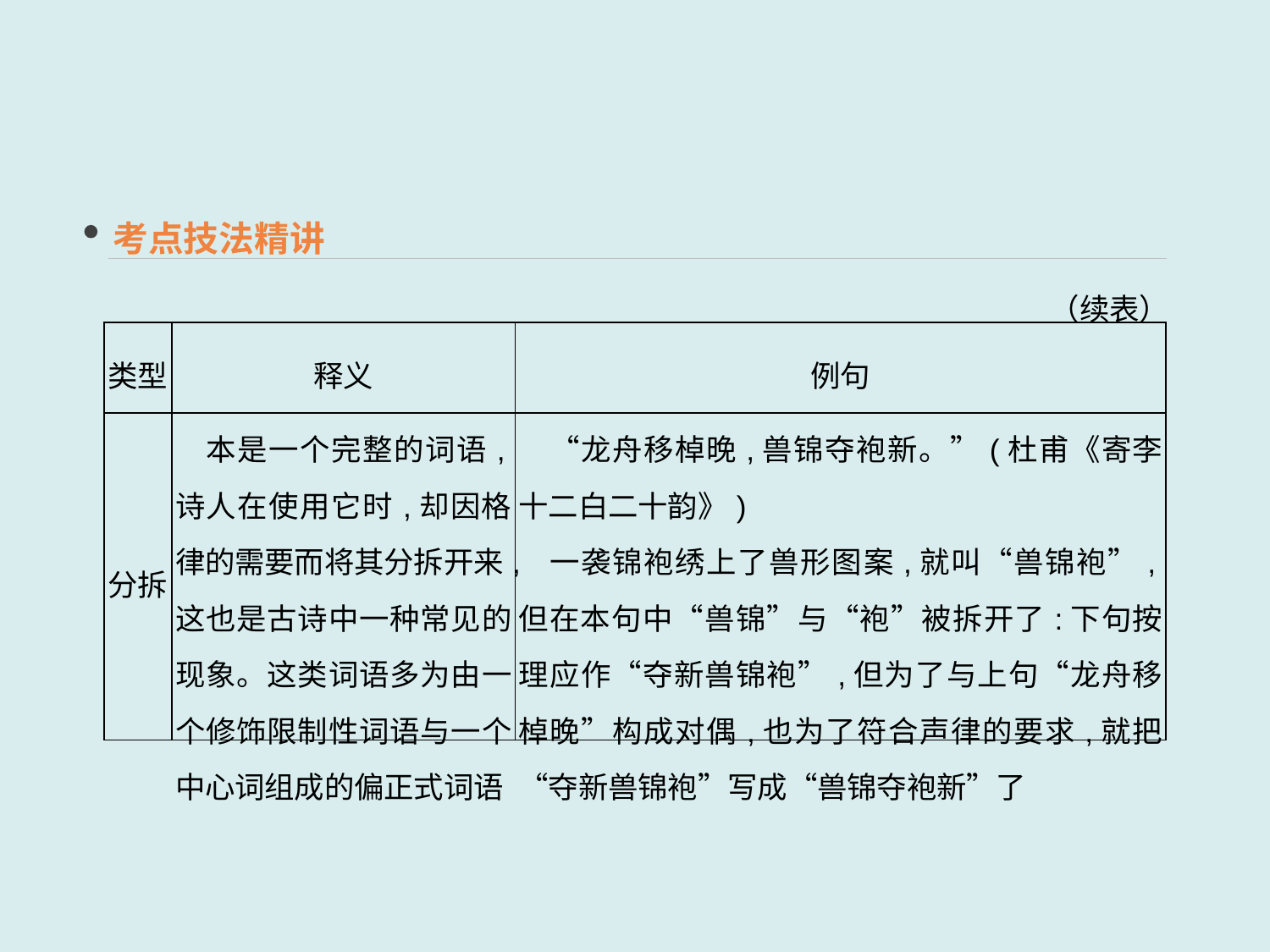

考点技法精讲

（续表）
| 类型 | 释义 | 例句 |
| --- | --- | --- |
| 分拆 | 本是一个完整的词语,诗人在使用它时,却因格律的需要而将其分拆开来,这也是古诗中一种常见的现象。这类词语多为由一个修饰限制性词语与一个中心词组成的偏正式词语 | “龙舟移棹晚,兽锦夺袍新。”(杜甫《寄李十二白二十韵》) 　一袭锦袍绣上了兽形图案,就叫“兽锦袍”,但在本句中“兽锦”与“袍”被拆开了:下句按理应作“夺新兽锦袍”,但为了与上句“龙舟移棹晚”构成对偶,也为了符合声律的要求,就把“夺新兽锦袍”写成“兽锦夺袍新”了 |